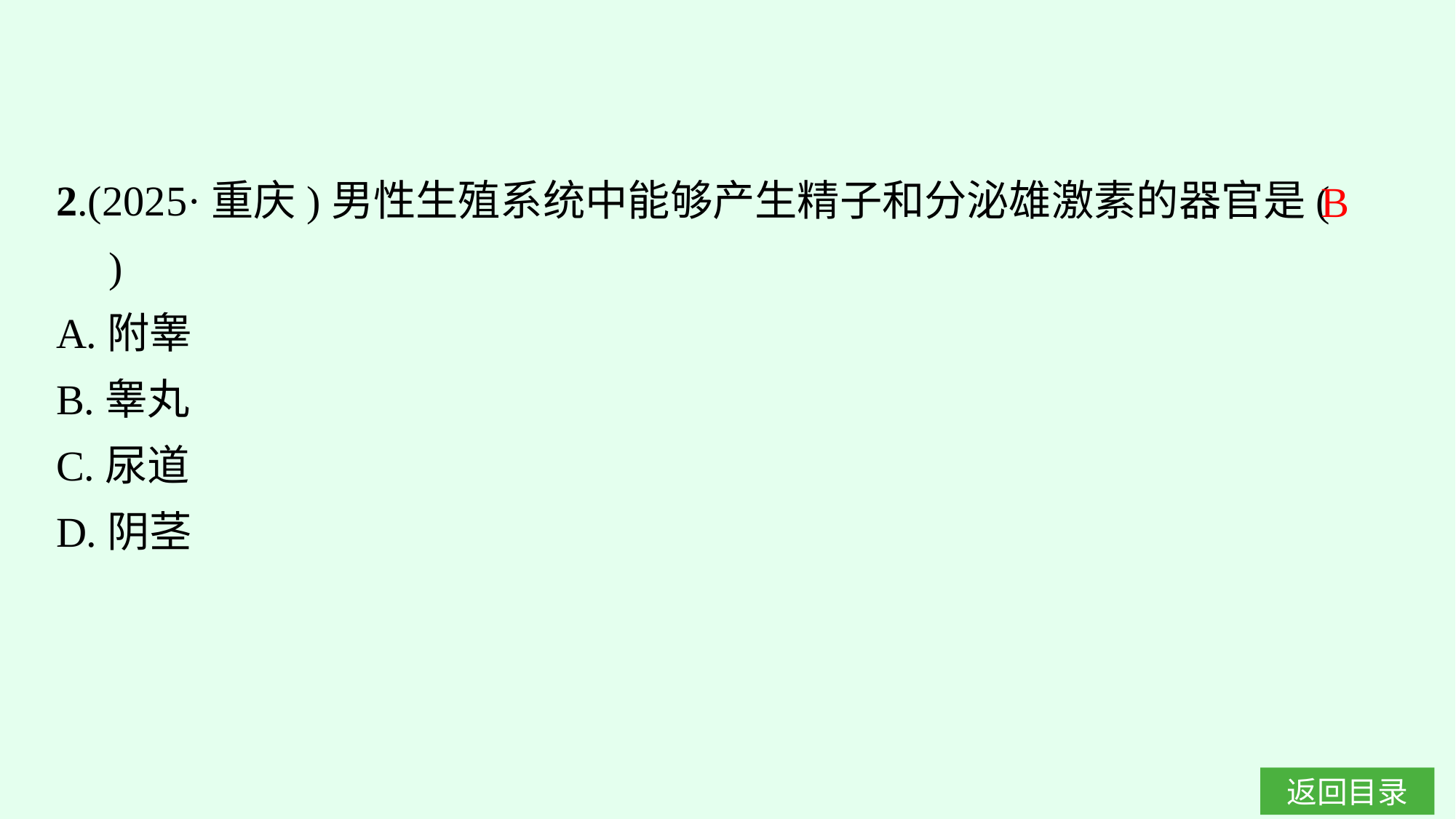

2.(2025·重庆)男性生殖系统中能够产生精子和分泌雄激素的器官是(　　)
A.附睾
B.睾丸
C.尿道
D.阴茎
B